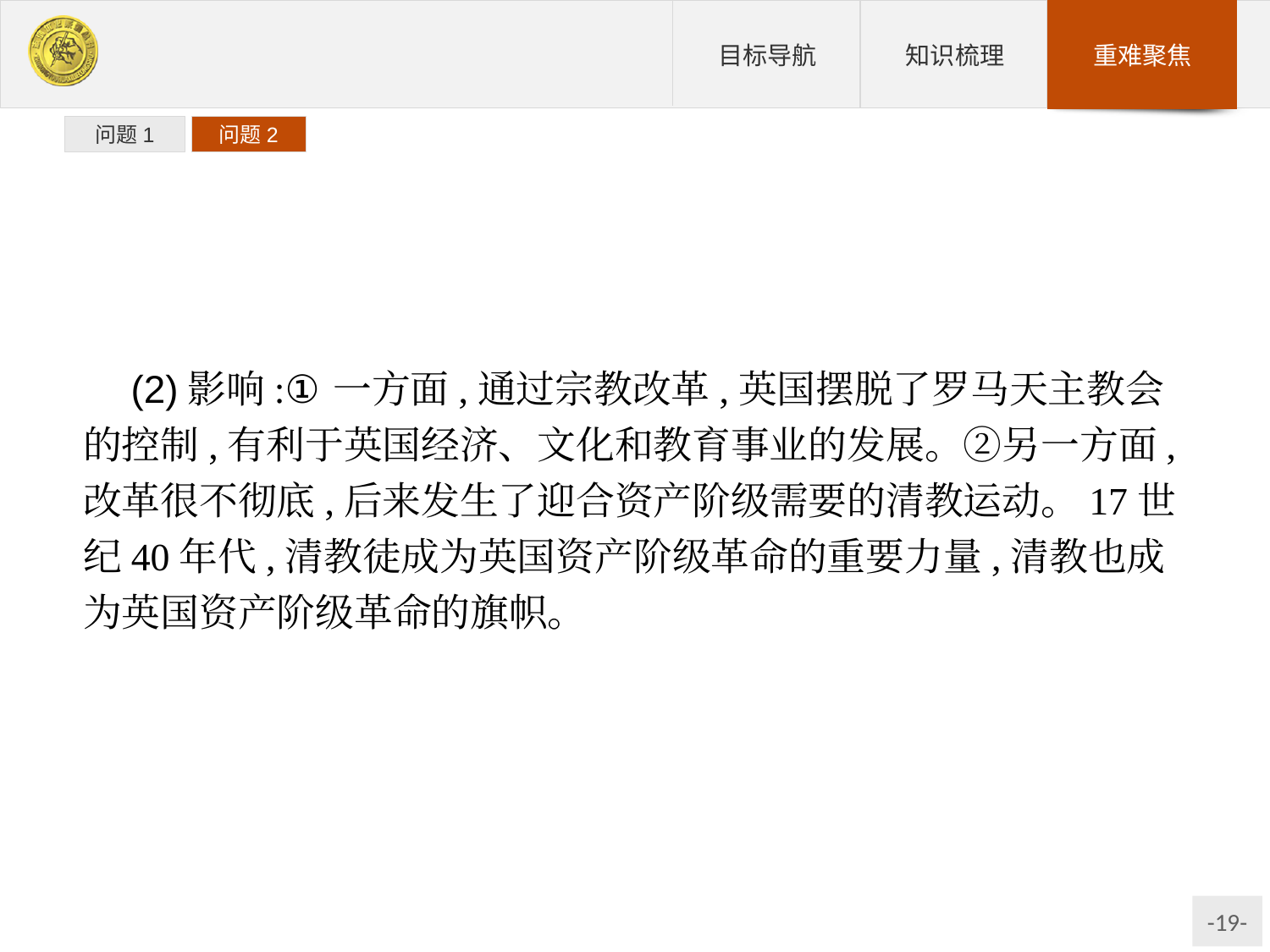

问题1
问题2
 (2)影响:①一方面,通过宗教改革,英国摆脱了罗马天主教会的控制,有利于英国经济、文化和教育事业的发展。②另一方面,改革很不彻底,后来发生了迎合资产阶级需要的清教运动。17世纪40年代,清教徒成为英国资产阶级革命的重要力量,清教也成为英国资产阶级革命的旗帜。